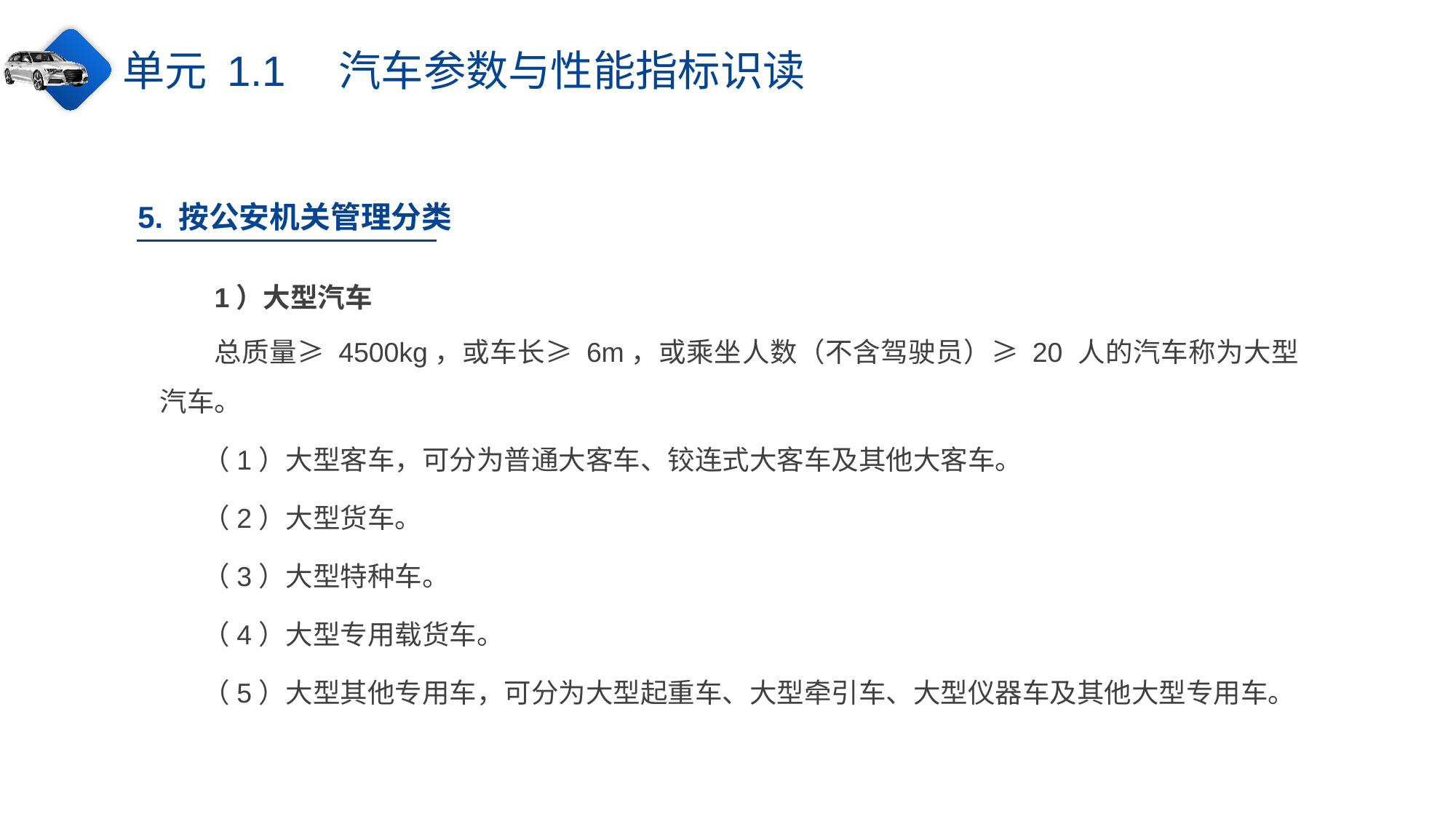

单元 1.1　汽车参数与性能指标识读
5. 按公安机关管理分类
1）大型汽车
总质量≥ 4500kg，或车长≥ 6m，或乘坐人数（不含驾驶员）≥ 20 人的汽车称为大型汽车。
（1）大型客车，可分为普通大客车、铰连式大客车及其他大客车。
（2）大型货车。
（3）大型特种车。
（4）大型专用载货车。
（5）大型其他专用车，可分为大型起重车、大型牵引车、大型仪器车及其他大型专用车。